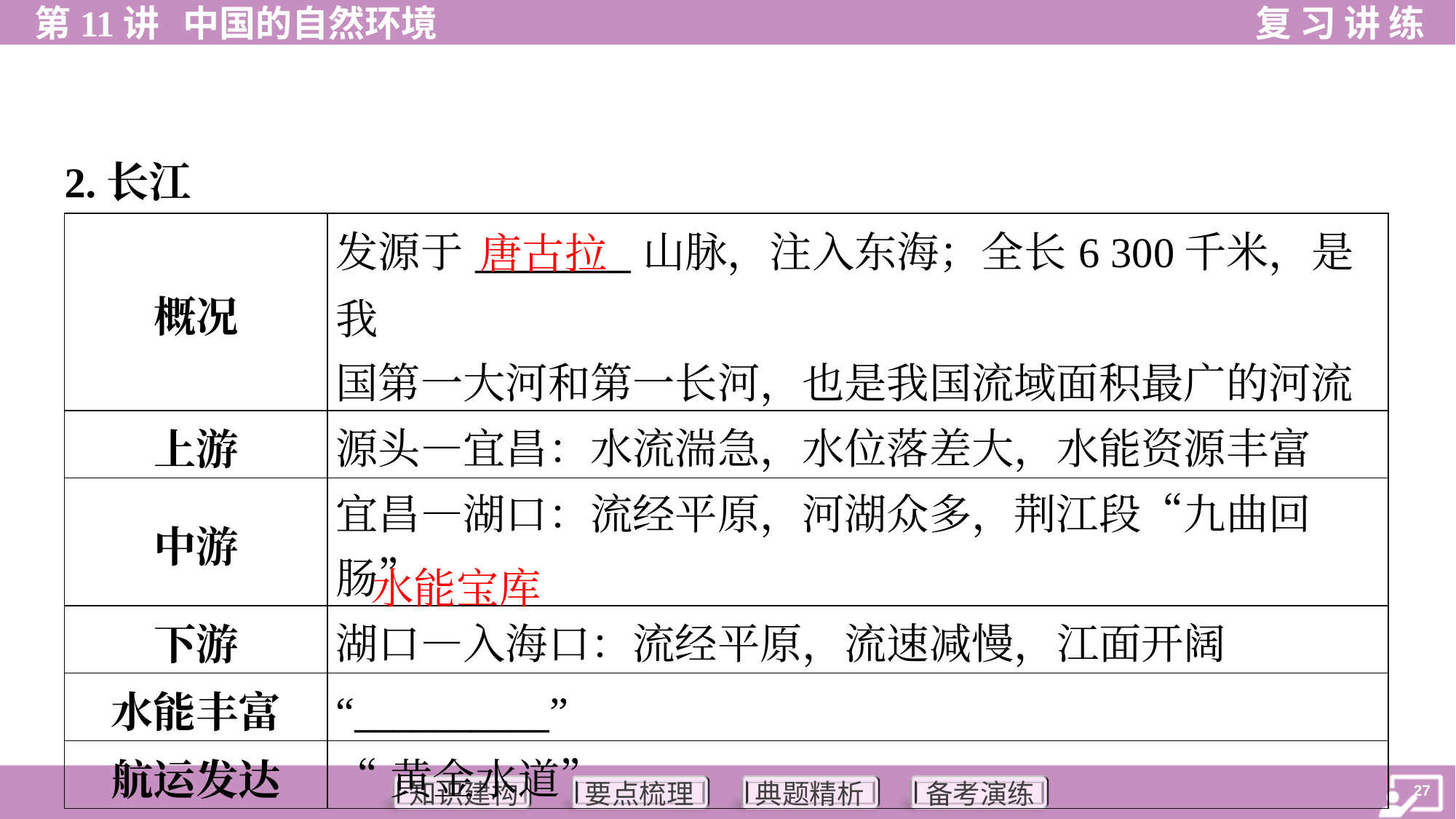

2.长江
| 概况 | 发源于\_\_\_\_\_\_\_\_山脉，注入东海；全长6 300千米，是我 国第一大河和第一长河，也是我国流域面积最广的河流 |
| --- | --- |
| 上游 | 源头—宜昌：水流湍急，水位落差大，水能资源丰富 |
| 中游 | 宜昌—湖口：流经平原，河湖众多，荆江段“九曲回肠” |
| 下游 | 湖口—入海口：流经平原，流速减慢，江面开阔 |
| 水能丰富 | “\_\_\_\_\_\_\_\_\_\_” |
| 航运发达 | “黄金水道” |
唐古拉
水能宝库